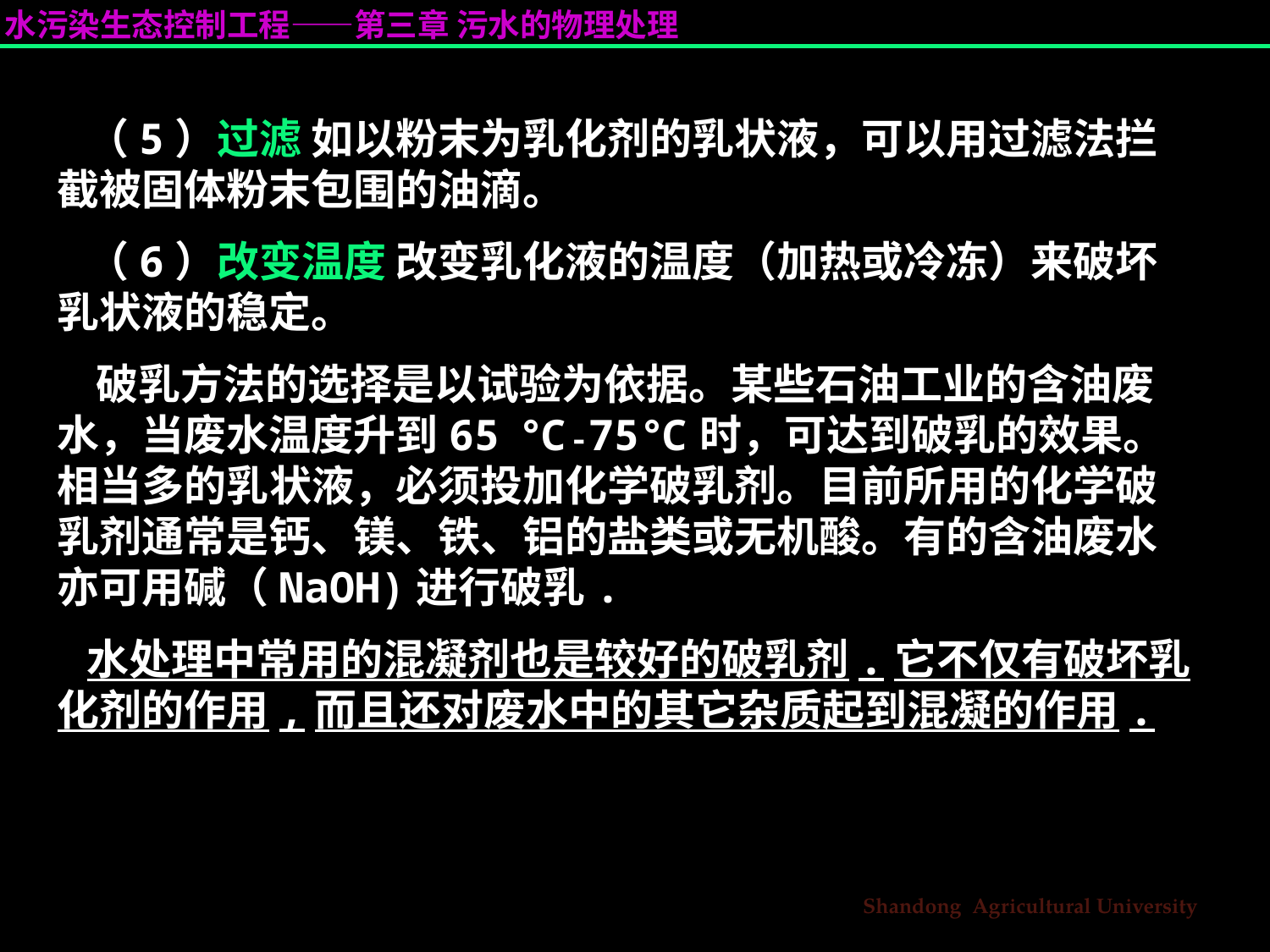

（5）过滤 如以粉末为乳化剂的乳状液，可以用过滤法拦截被固体粉末包围的油滴。
  （6）改变温度 改变乳化液的温度（加热或冷冻）来破坏乳状液的稳定。
   破乳方法的选择是以试验为依据。某些石油工业的含油废水，当废水温度升到65 ℃-75℃时，可达到破乳的效果。相当多的乳状液，必须投加化学破乳剂。目前所用的化学破乳剂通常是钙、镁、铁、铝的盐类或无机酸。有的含油废水亦可用碱（NaOH)进行破乳.
  水处理中常用的混凝剂也是较好的破乳剂.它不仅有破坏乳化剂的作用,而且还对废水中的其它杂质起到混凝的作用.